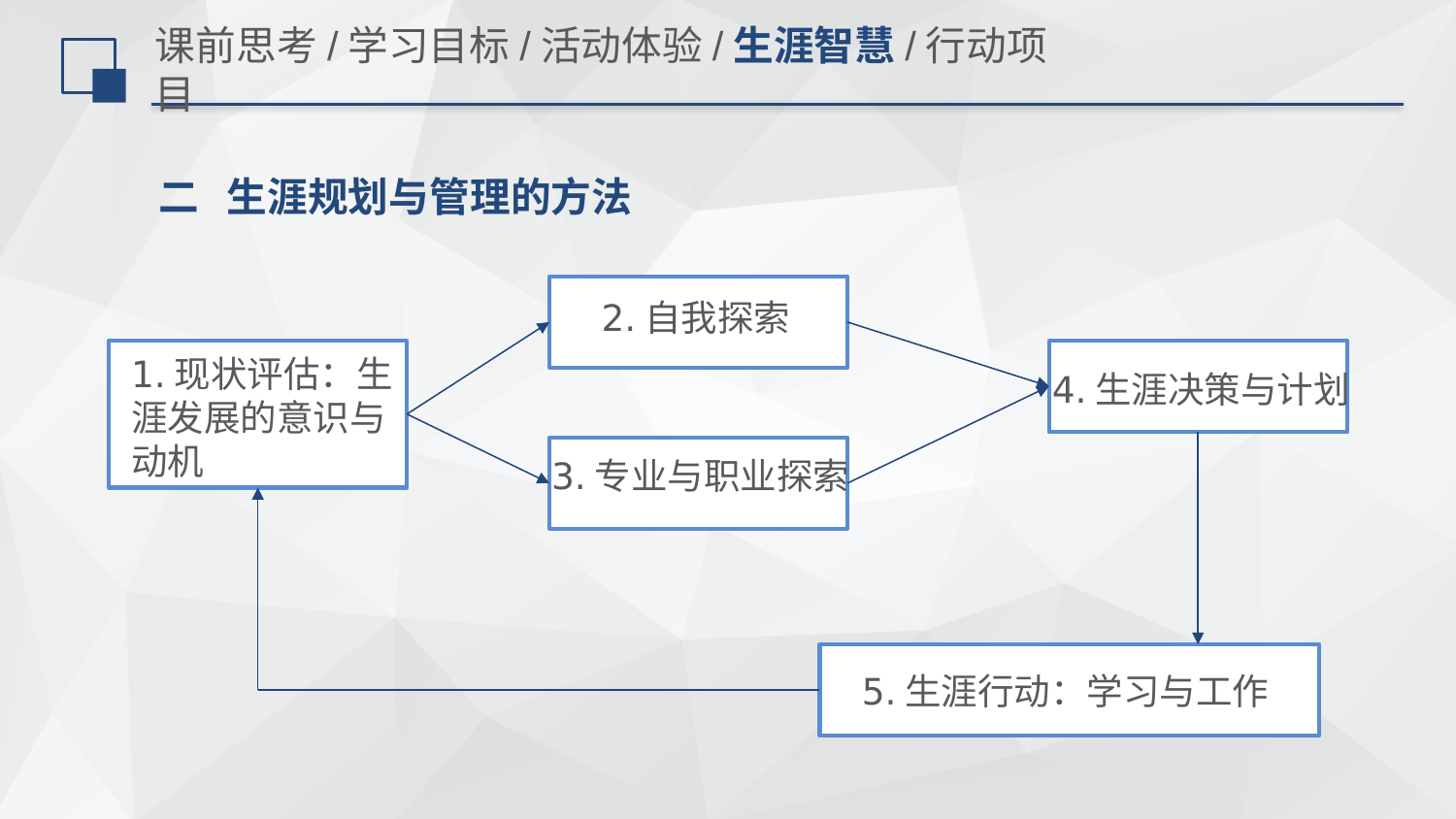

# 课前思考/学习目标/活动体验/生涯智慧/行动项目
二   生涯规划与管理的方法

2.自我探索

1.现状评估：生涯发展的意识与动机
4.生涯决策与计划

3.专业与职业探索

5.生涯行动：学习与工作